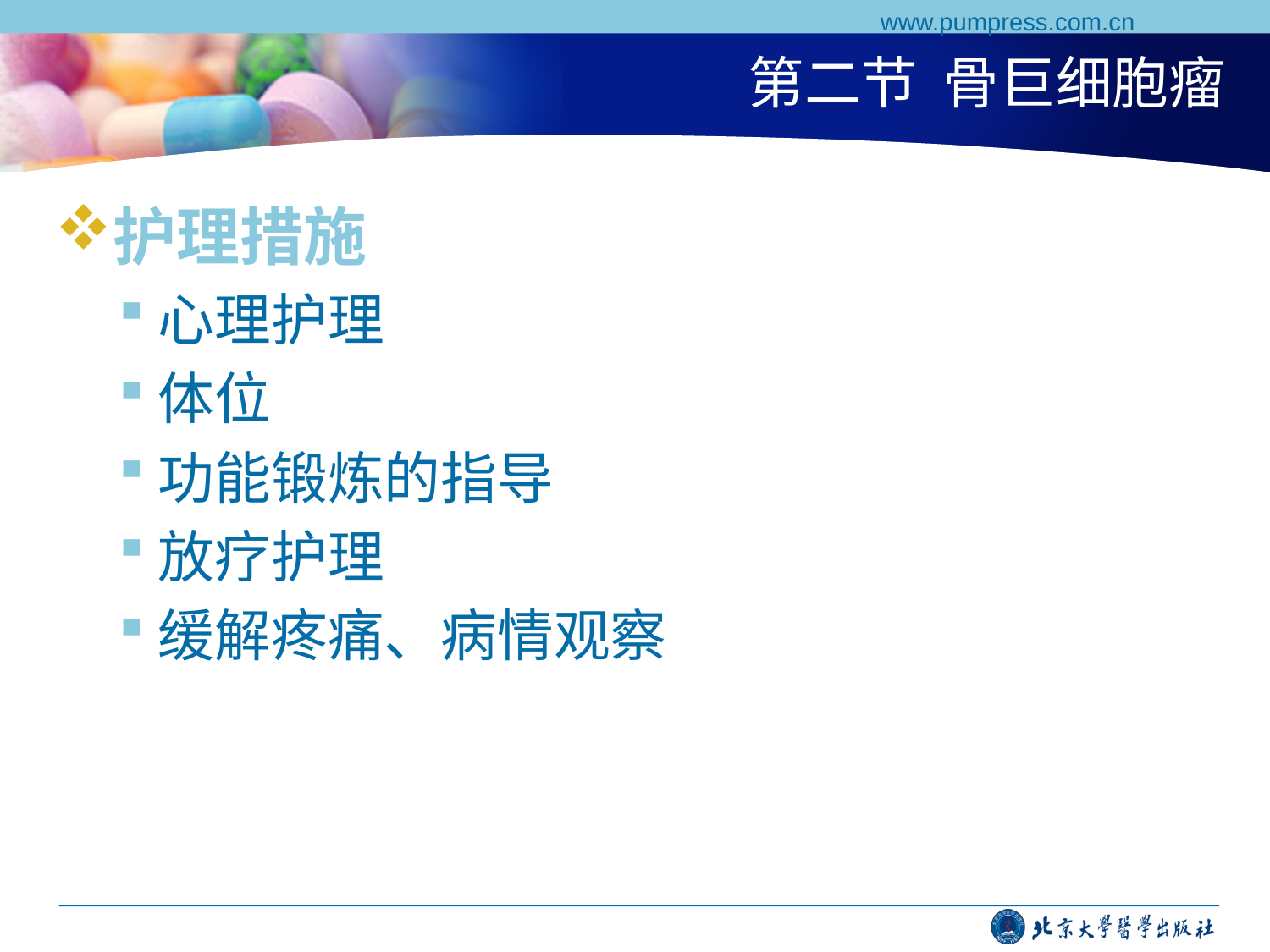

www.pumpress.com.cn
# 第二节  骨巨细胞瘤
护理措施
心理护理
体位
功能锻炼的指导
放疗护理
缓解疼痛、病情观察